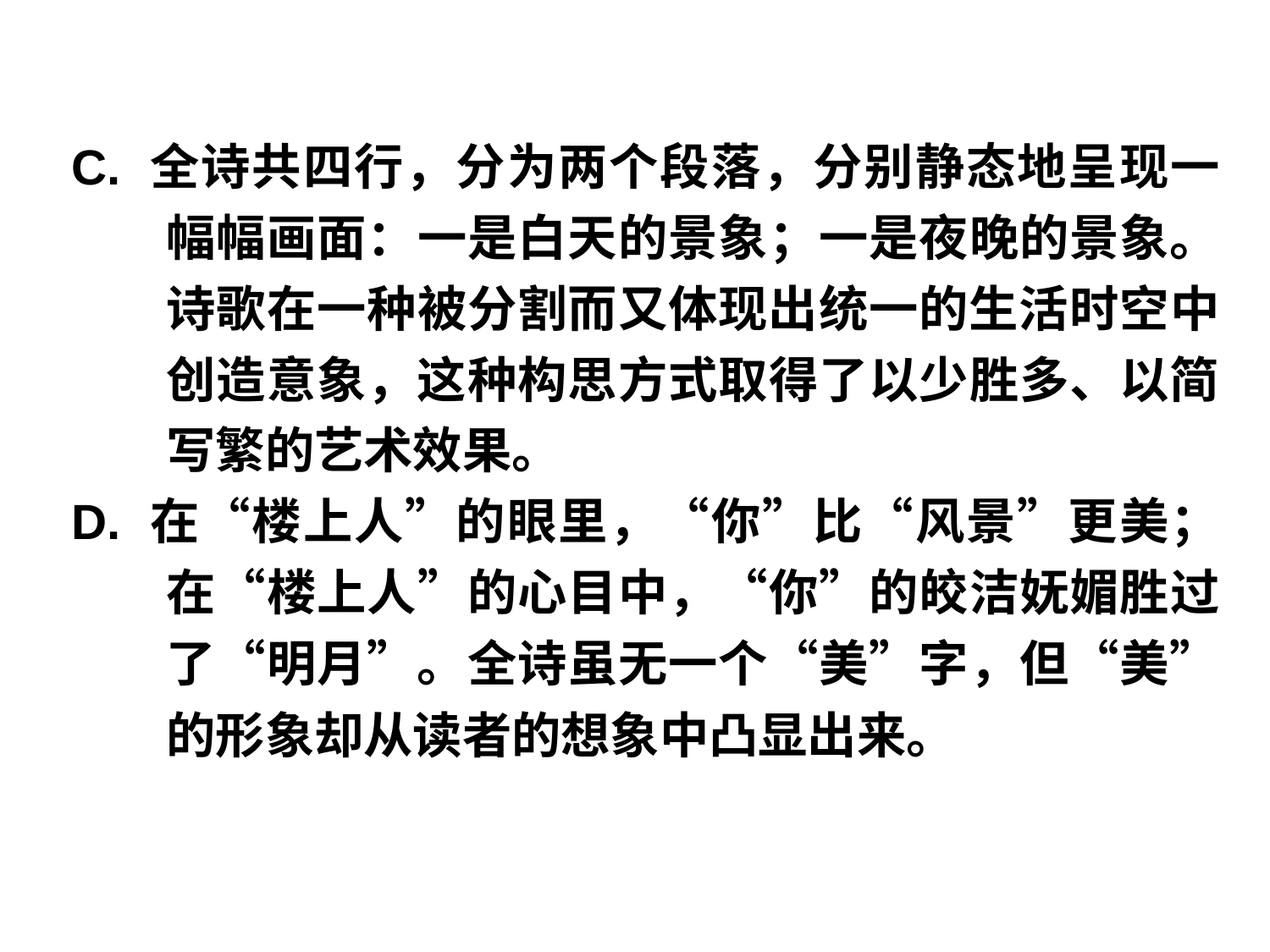

C. 全诗共四行，分为两个段落，分别静态地呈现一幅幅画面：一是白天的景象；一是夜晚的景象。诗歌在一种被分割而又体现出统一的生活时空中创造意象，这种构思方式取得了以少胜多、以简写繁的艺术效果。
  D. 在“楼上人”的眼里，“你”比“风景”更美；在“楼上人”的心目中，“你”的皎洁妩媚胜过了“明月”。全诗虽无一个“美”字，但“美”的形象却从读者的想象中凸显出来。